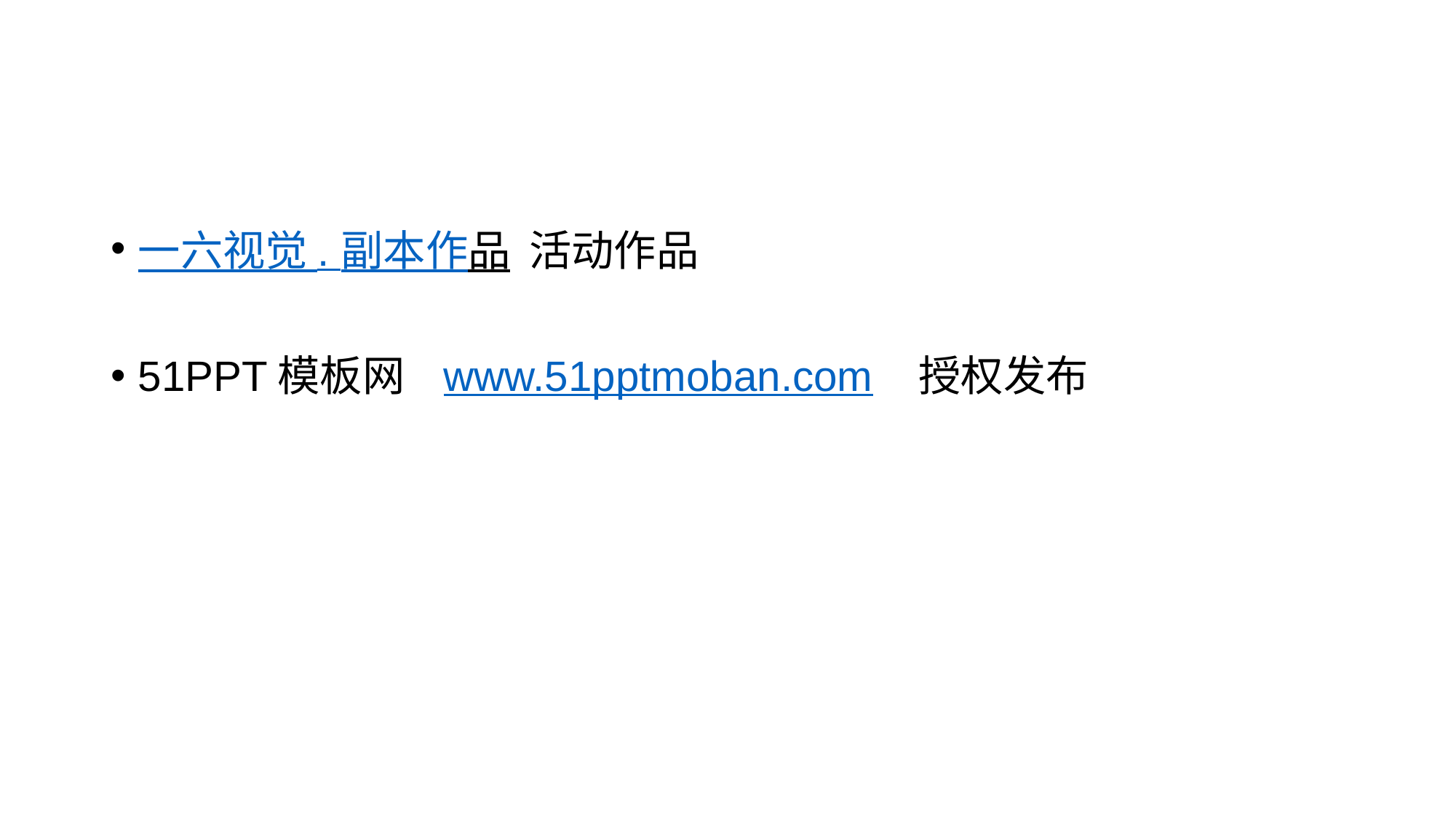

#
一六视觉 . 副本作品  活动作品

51PPT模板网   www.51pptmoban.com   授权发布